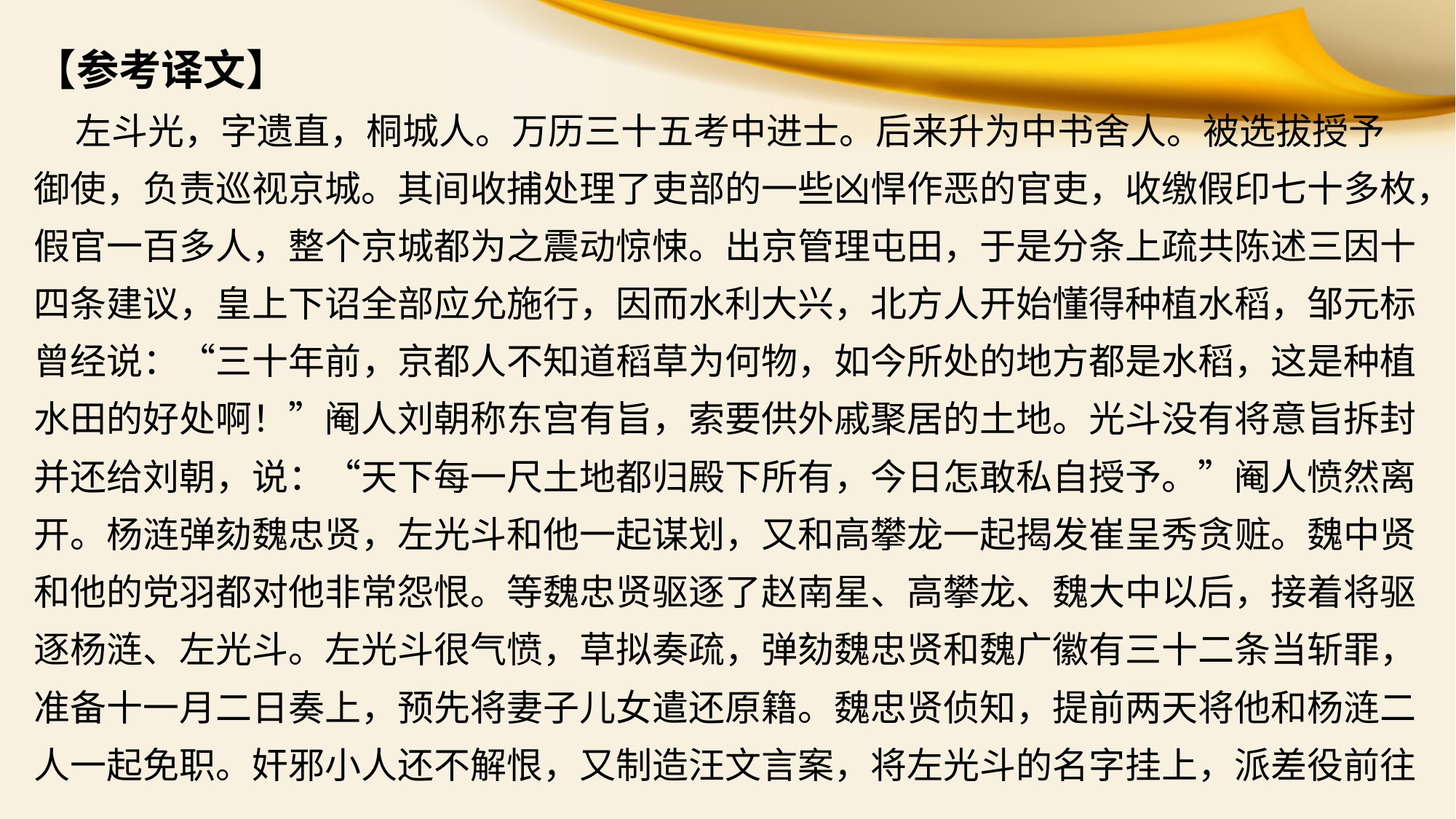

【参考译文】
    左斗光，字遗直，桐城人。万历三十五考中进士。后来升为中书舍人。被选拔授予御使，负责巡视京城。其间收捕处理了吏部的一些凶悍作恶的官吏，收缴假印七十多枚，假官一百多人，整个京城都为之震动惊悚。出京管理屯田，于是分条上疏共陈述三因十四条建议，皇上下诏全部应允施行，因而水利大兴，北方人开始懂得种植水稻，邹元标曾经说：“三十年前，京都人不知道稻草为何物，如今所处的地方都是水稻，这是种植水田的好处啊！”阉人刘朝称东宫有旨，索要供外戚聚居的土地。光斗没有将意旨拆封并还给刘朝，说：“天下每一尺土地都归殿下所有，今日怎敢私自授予。”阉人愤然离开。杨涟弹劾魏忠贤，左光斗和他一起谋划，又和高攀龙一起揭发崔呈秀贪赃。魏中贤和他的党羽都对他非常怨恨。等魏忠贤驱逐了赵南星、高攀龙、魏大中以后，接着将驱逐杨涟、左光斗。左光斗很气愤，草拟奏疏，弹劾魏忠贤和魏广徽有三十二条当斩罪，准备十一月二日奏上，预先将妻子儿女遣还原籍。魏忠贤侦知，提前两天将他和杨涟二人一起免职。奸邪小人还不解恨，又制造汪文言案，将左光斗的名字挂上，派差役前往